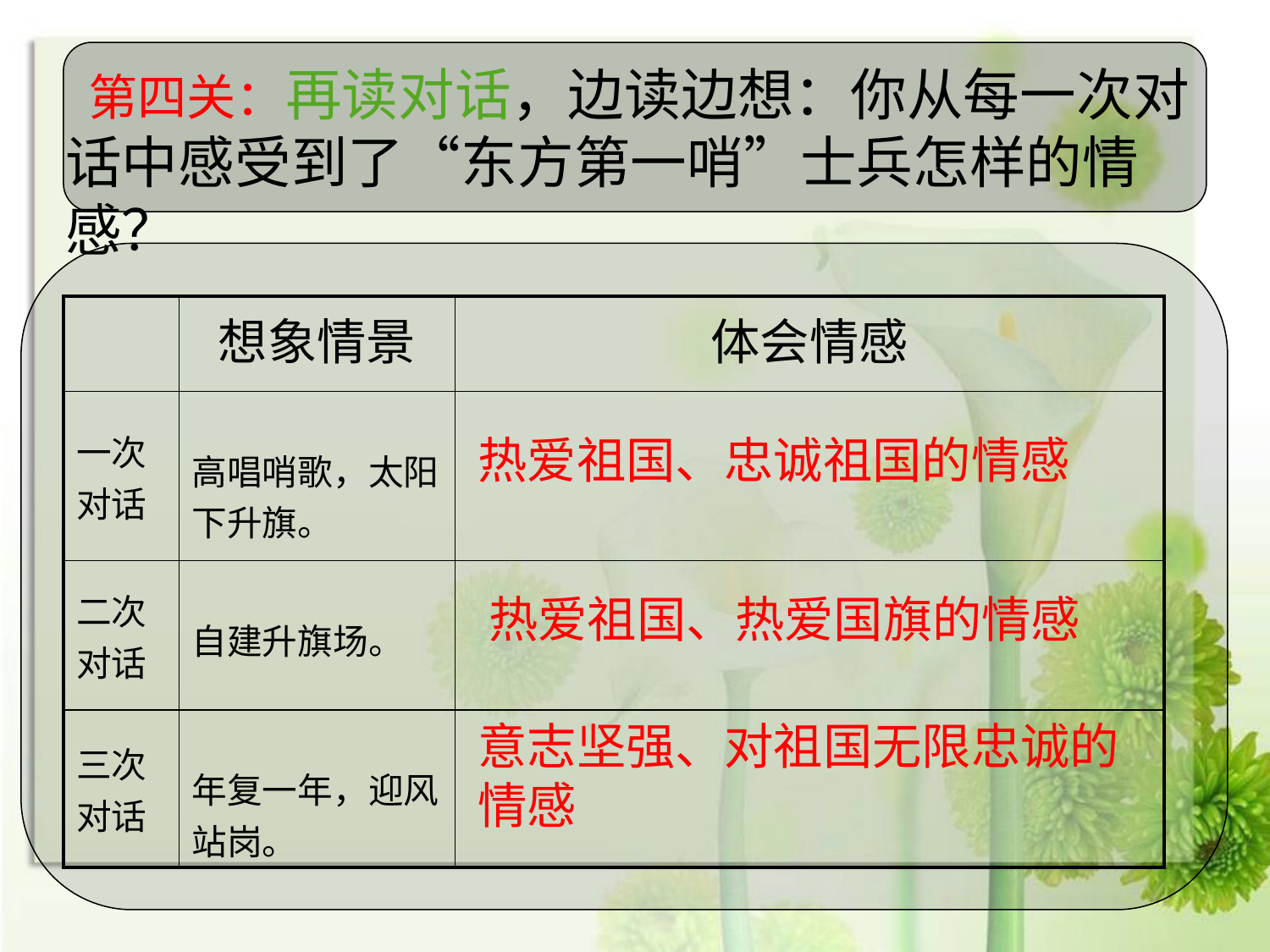

第四关：再读对话，边读边想：你从每一次对话中感受到了“东方第一哨”士兵怎样的情感？

|  | 想象情景 | 体会情感 |
| --- | --- | --- |
| 一次对话 | 高唱哨歌，太阳下升旗。 |  |
| 二次对话 | 自建升旗场。 |  |
| 三次对话 | 年复一年，迎风站岗。 |  |
热爱祖国、忠诚祖国的情感
热爱祖国、热爱国旗的情感
意志坚强、对祖国无限忠诚的情感